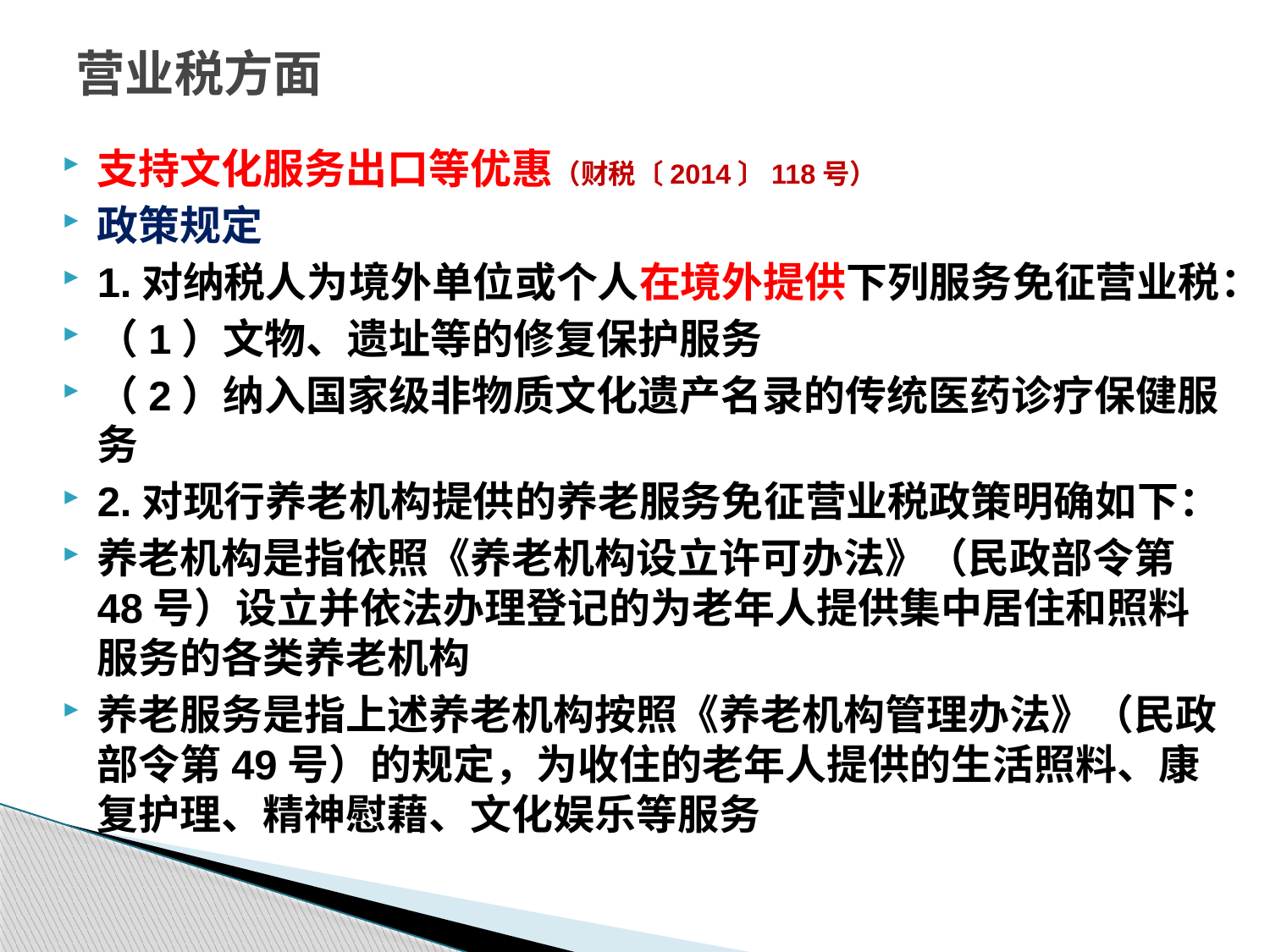

# 营业税方面
支持文化服务出口等优惠（财税〔2014〕118号）
政策规定
1.对纳税人为境外单位或个人在境外提供下列服务免征营业税：
（1）文物、遗址等的修复保护服务
（2）纳入国家级非物质文化遗产名录的传统医药诊疗保健服务
2.对现行养老机构提供的养老服务免征营业税政策明确如下：
养老机构是指依照《养老机构设立许可办法》（民政部令第48号）设立并依法办理登记的为老年人提供集中居住和照料服务的各类养老机构
养老服务是指上述养老机构按照《养老机构管理办法》（民政部令第49号）的规定，为收住的老年人提供的生活照料、康复护理、精神慰藉、文化娱乐等服务